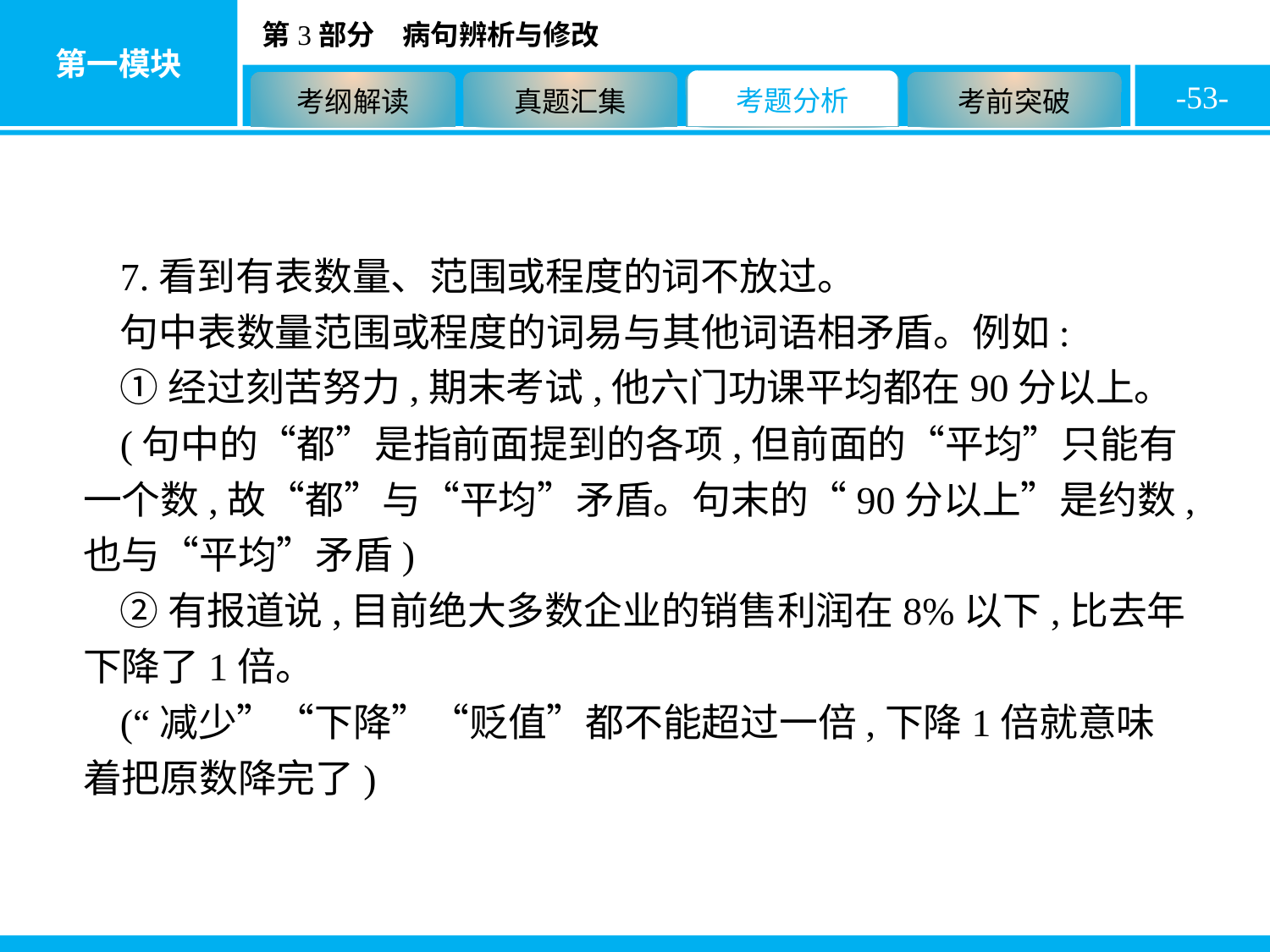

-53-
7.看到有表数量、范围或程度的词不放过。
句中表数量范围或程度的词易与其他词语相矛盾。例如:
①经过刻苦努力,期末考试,他六门功课平均都在90分以上。
(句中的“都”是指前面提到的各项,但前面的“平均”只能有一个数,故“都”与“平均”矛盾。句末的“90分以上”是约数,也与“平均”矛盾)
②有报道说,目前绝大多数企业的销售利润在8%以下,比去年下降了1倍。
(“减少”“下降”“贬值”都不能超过一倍,下降1倍就意味着把原数降完了)